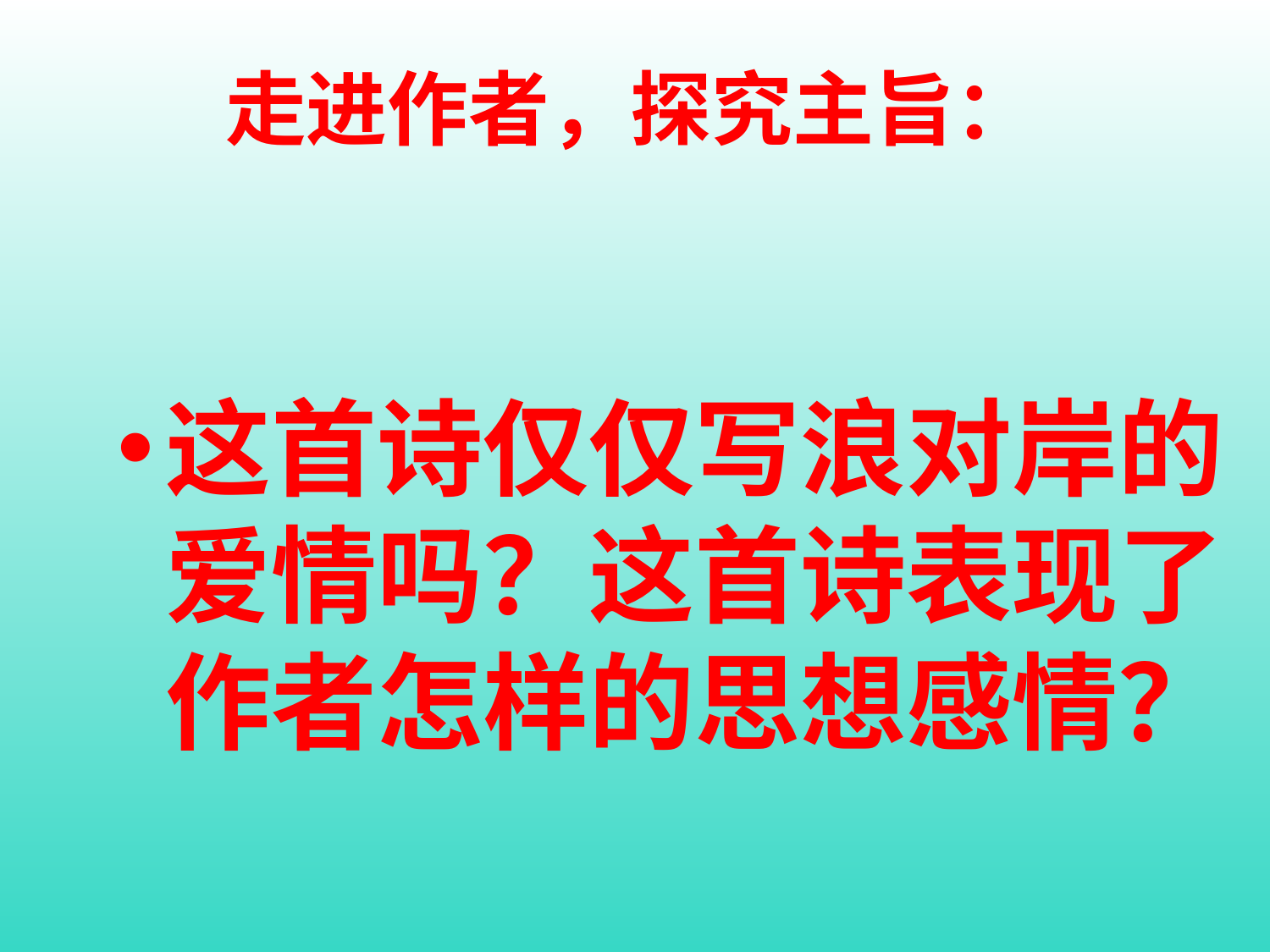

# 走进作者，探究主旨：
这首诗仅仅写浪对岸的爱情吗？这首诗表现了作者怎样的思想感情？